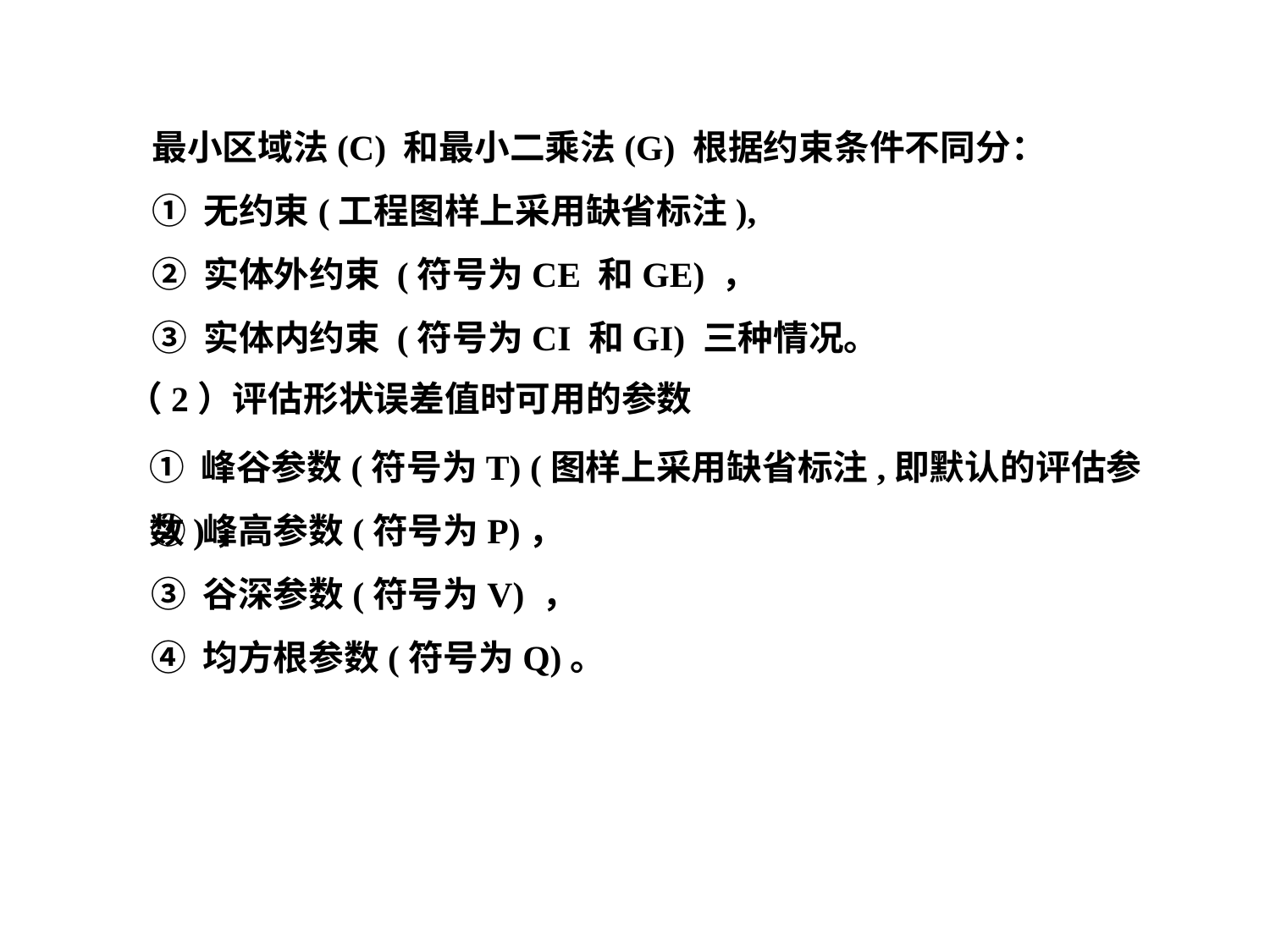

20
最小区域法(C) 和最小二乘法(G) 根据约束条件不同分：
① 无约束(工程图样上采用缺省标注),
② 实体外约束 (符号为CE 和GE) ，
③ 实体内约束 (符号为CI 和GI) 三种情况。
（2）评估形状误差值时可用的参数
① 峰谷参数(符号为T) (图样上采用缺省标注,即默认的评估参数)，
② 峰高参数(符号为P)，
③ 谷深参数(符号为V) ，
④ 均方根参数(符号为Q)。